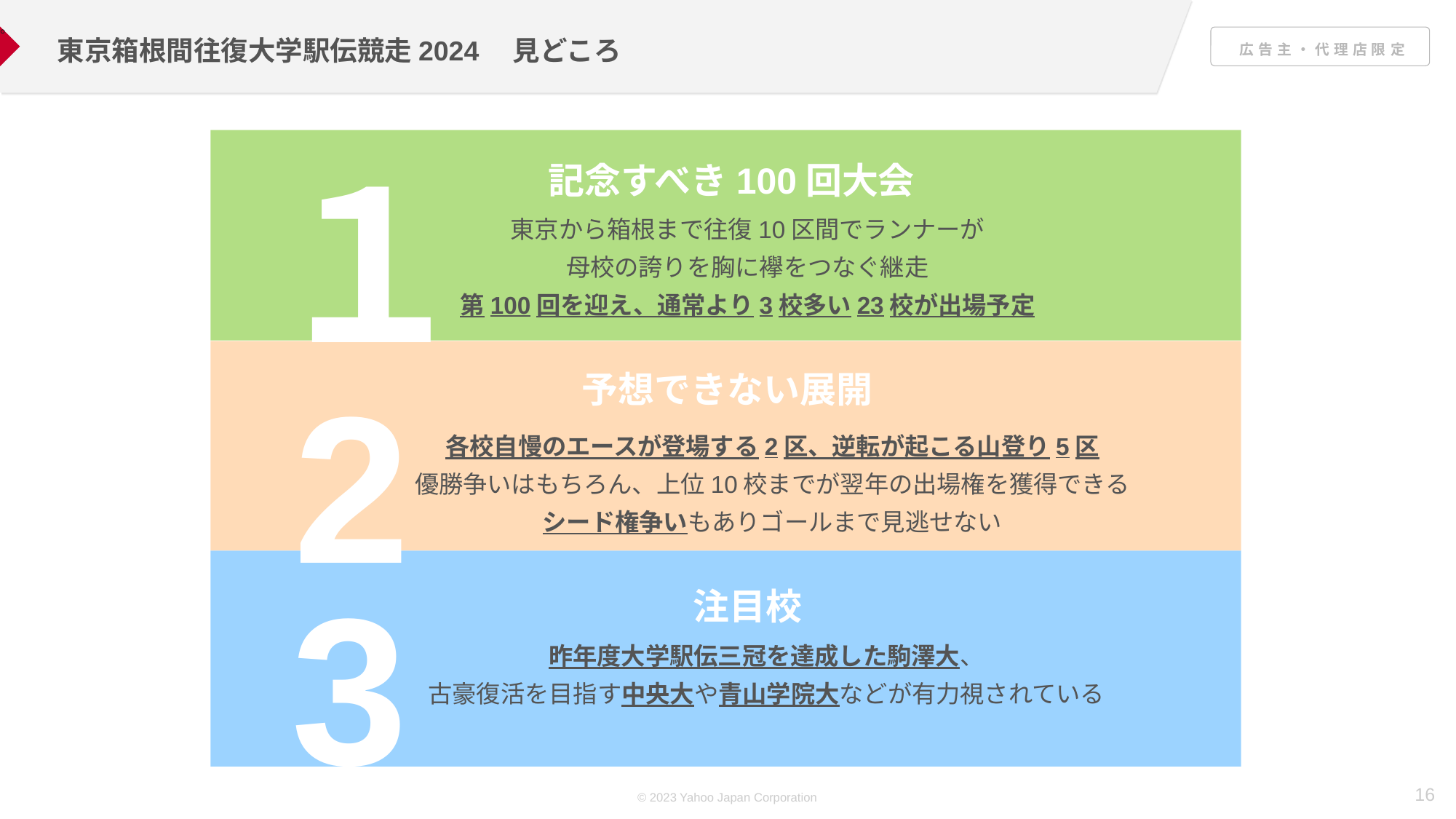

。
東京箱根間往復大学駅伝競走2024　見どころ
１

記念すべき100回大会
東京から箱根まで往復10区間でランナーが
母校の誇りを胸に襷をつなぐ継走
第100回を迎え、通常より3校多い23校が出場予定

2
予想できない展開
各校自慢のエースが登場する2区、逆転が起こる山登り5区
優勝争いはもちろん、上位10校までが翌年の出場権を獲得できる
シード権争いもありゴールまで見逃せない
3

注目校
昨年度大学駅伝三冠を達成した駒澤大、
古豪復活を目指す中央大や青山学院大などが有力視されている